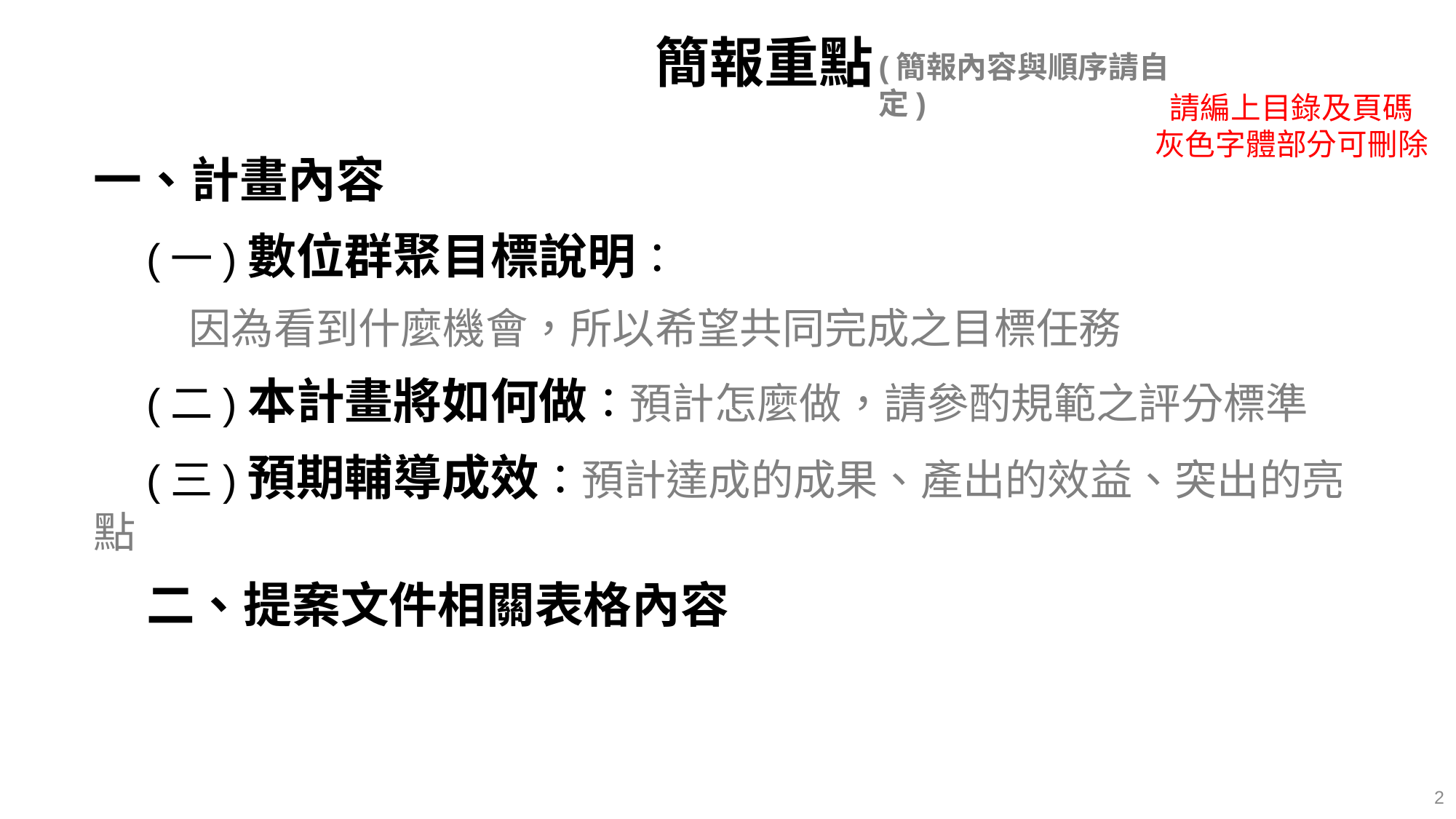

簡報重點
(簡報內容與順序請自定)
請編上目錄及頁碼
灰色字體部分可刪除
一、計畫內容
(一)數位群聚目標說明：
　因為看到什麼機會，所以希望共同完成之目標任務
(二)本計畫將如何做：預計怎麼做，請參酌規範之評分標準
(三)預期輔導成效：預計達成的成果、產出的效益、突出的亮點
二、提案文件相關表格內容
2